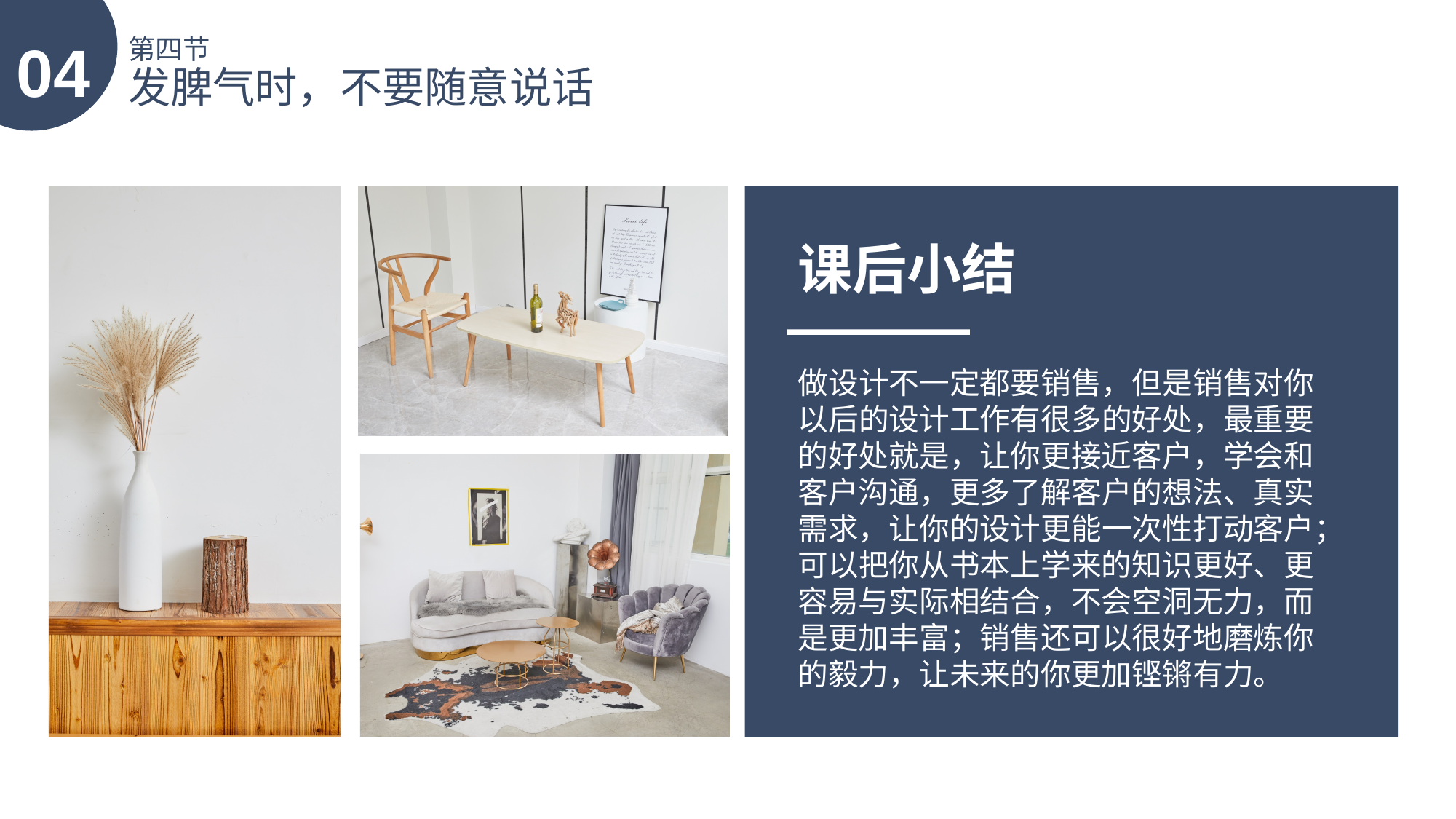

04
第四节
发脾气时，不要随意说话

课后小结

做设计不一定都要销售，但是销售对你以后的设计工作有很多的好处，最重要的好处就是，让你更接近客户，学会和客户沟通，更多了解客户的想法、真实需求，让你的设计更能一次性打动客户；可以把你从书本上学来的知识更好、更容易与实际相结合，不会空洞无力，而是更加丰富；销售还可以很好地磨炼你的毅力，让未来的你更加铿锵有力。